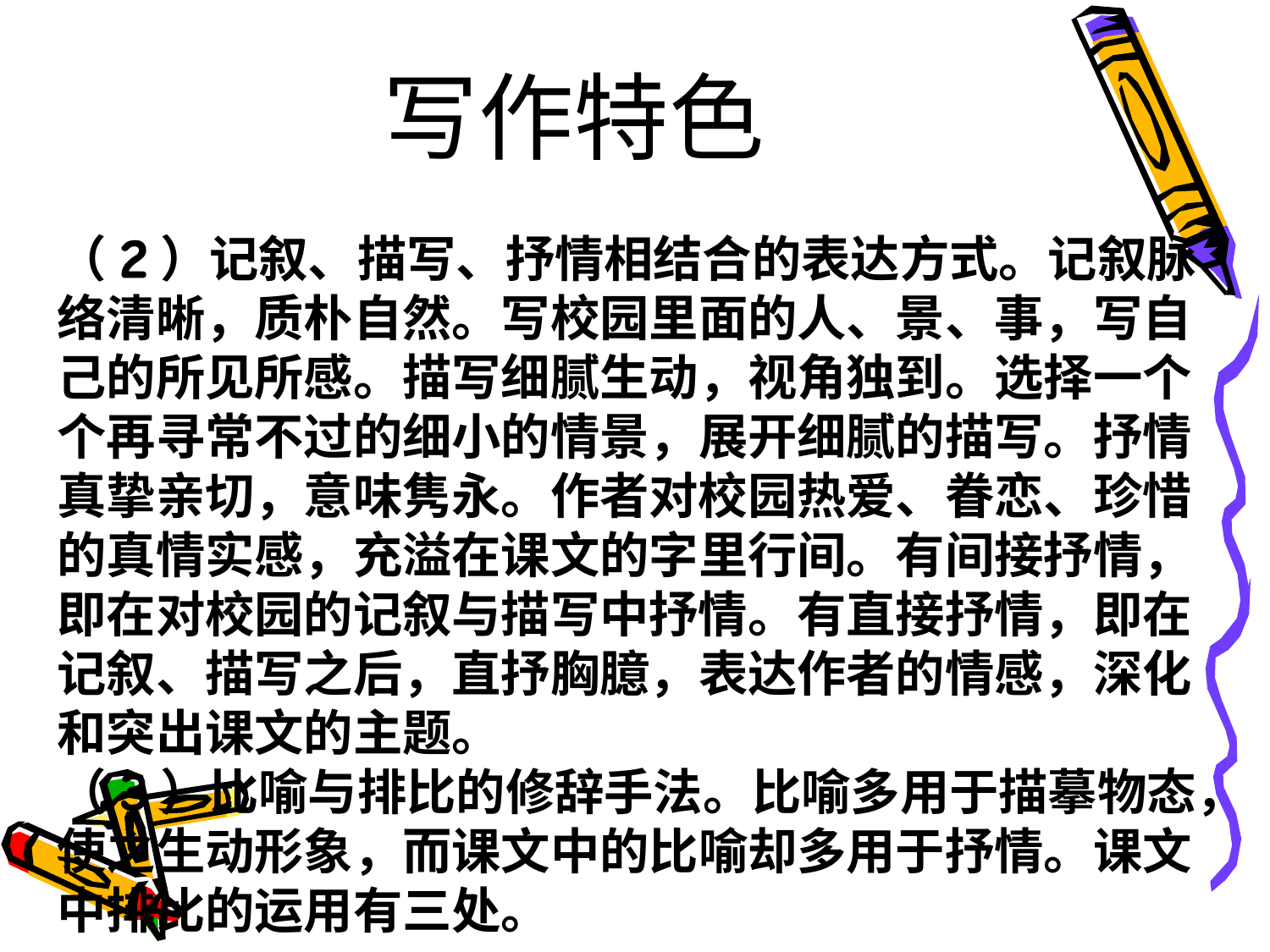

# 写作特色
（2）记叙、描写、抒情相结合的表达方式。记叙脉络清晰，质朴自然。写校园里面的人、景、事，写自己的所见所感。描写细腻生动，视角独到。选择一个个再寻常不过的细小的情景，展开细腻的描写。抒情真挚亲切，意味隽永。作者对校园热爱、眷恋、珍惜的真情实感，充溢在课文的字里行间。有间接抒情，即在对校园的记叙与描写中抒情。有直接抒情，即在记叙、描写之后，直抒胸臆，表达作者的情感，深化和突出课文的主题。
（3）比喻与排比的修辞手法。比喻多用于描摹物态，使之生动形象，而课文中的比喻却多用于抒情。课文中排比的运用有三处。